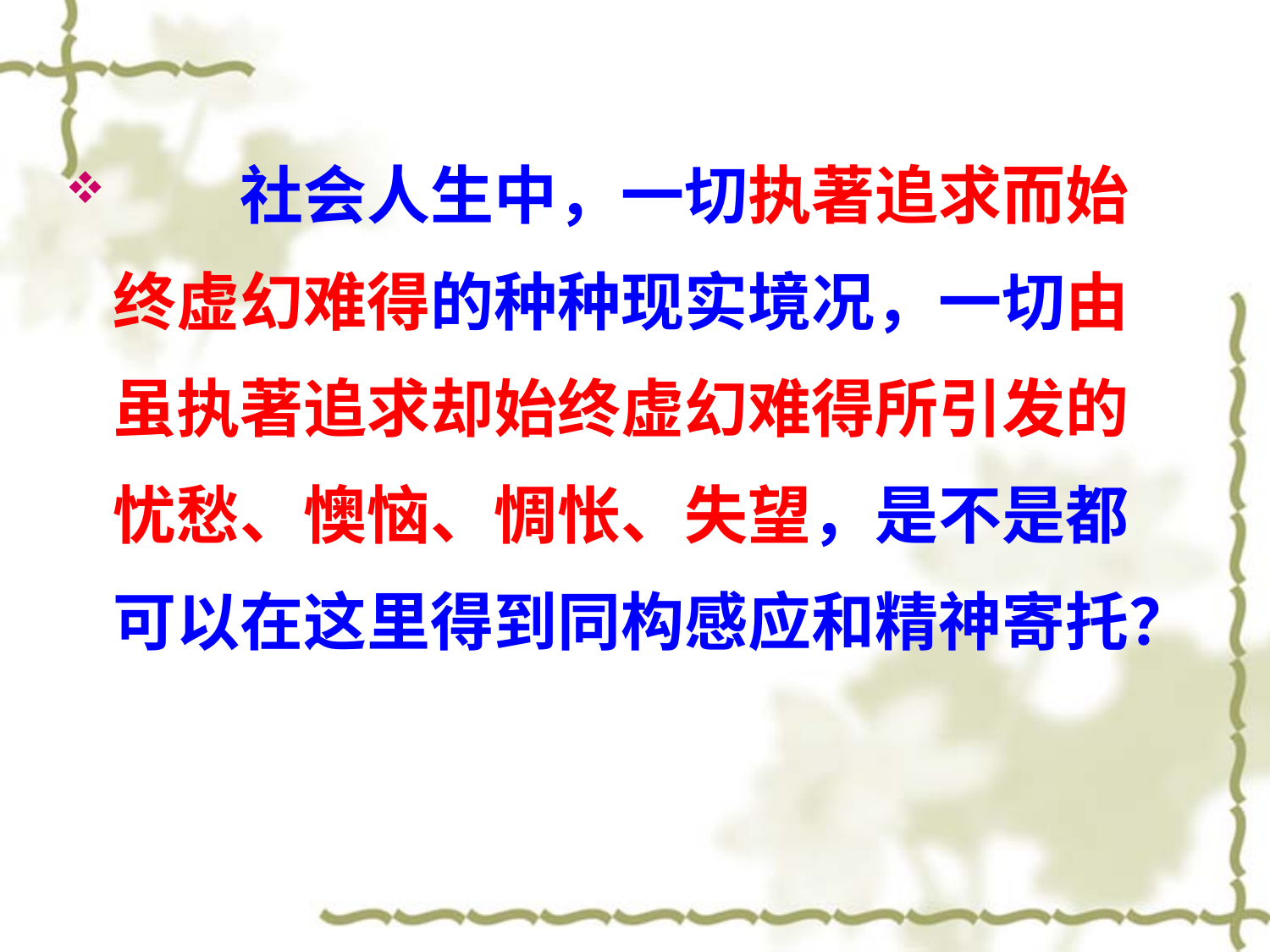

社会人生中，一切执著追求而始终虚幻难得的种种现实境况，一切由虽执著追求却始终虚幻难得所引发的忧愁、懊恼、惆怅、失望，是不是都可以在这里得到同构感应和精神寄托？